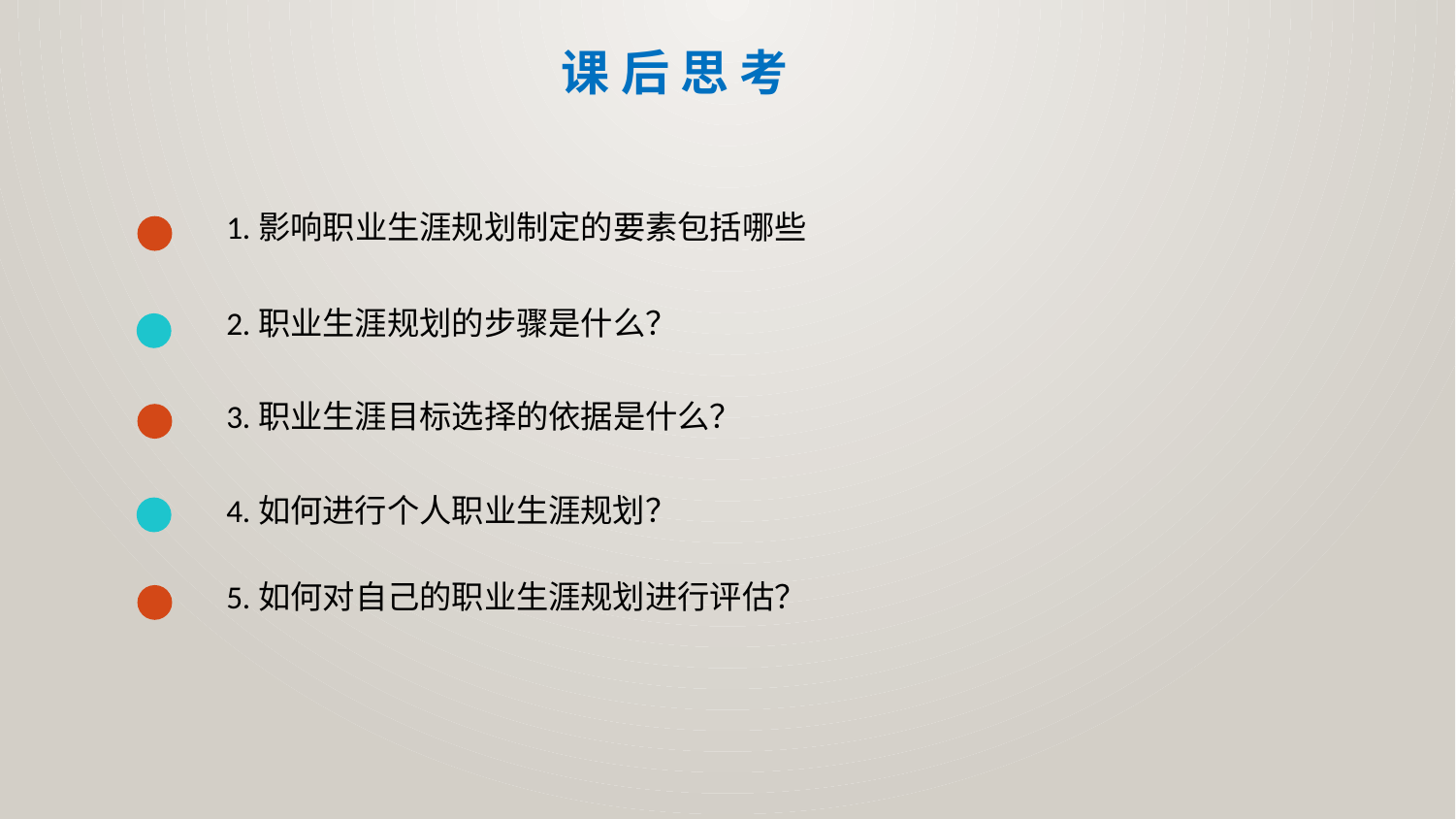

课 后 思 考
1.影响职业生涯规划制定的要素包括哪些

2.职业生涯规划的步骤是什么？

3.职业生涯目标选择的依据是什么？

4.如何进行个人职业生涯规划？

5.如何对自己的职业生涯规划进行评估？

94